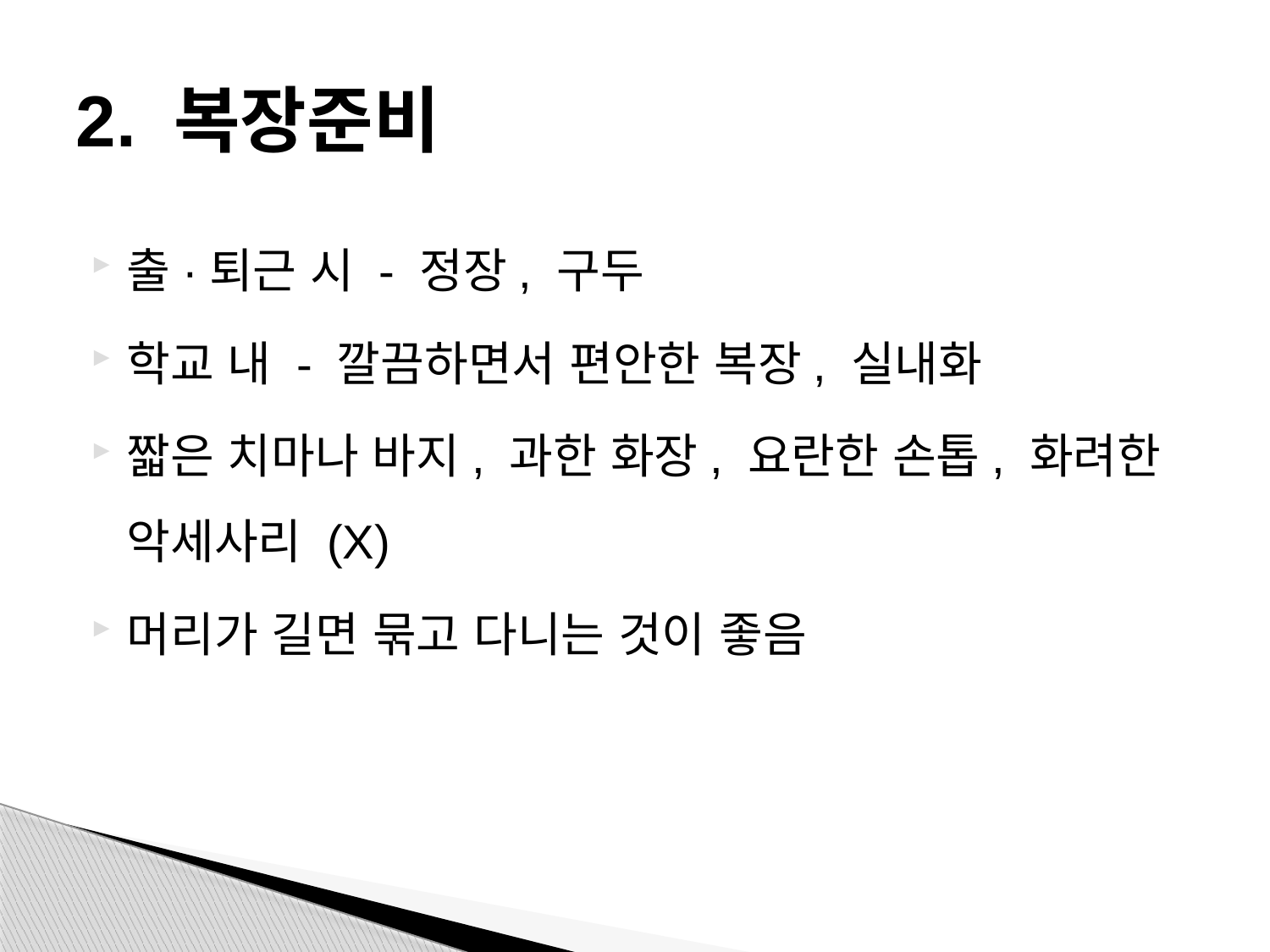

# 2. 복장준비
출·퇴근 시 - 정장, 구두
학교 내 - 깔끔하면서 편안한 복장, 실내화
짧은 치마나 바지, 과한 화장, 요란한 손톱, 화려한 악세사리 (X)
머리가 길면 묶고 다니는 것이 좋음